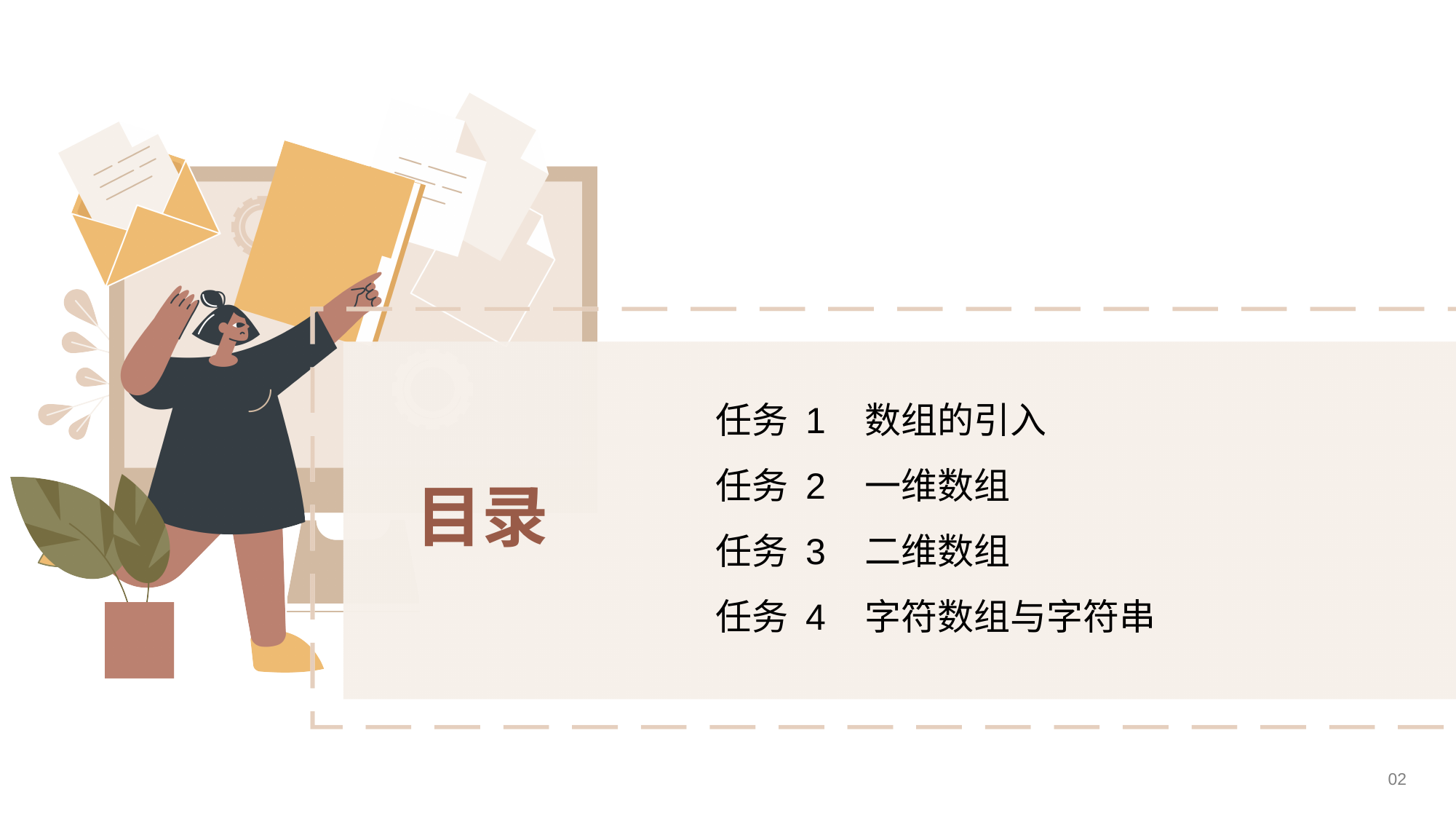

任务 1   数组的引入
任务 2   一维数组
任务 3   二维数组
任务 4   字符数组与字符串
目录
02